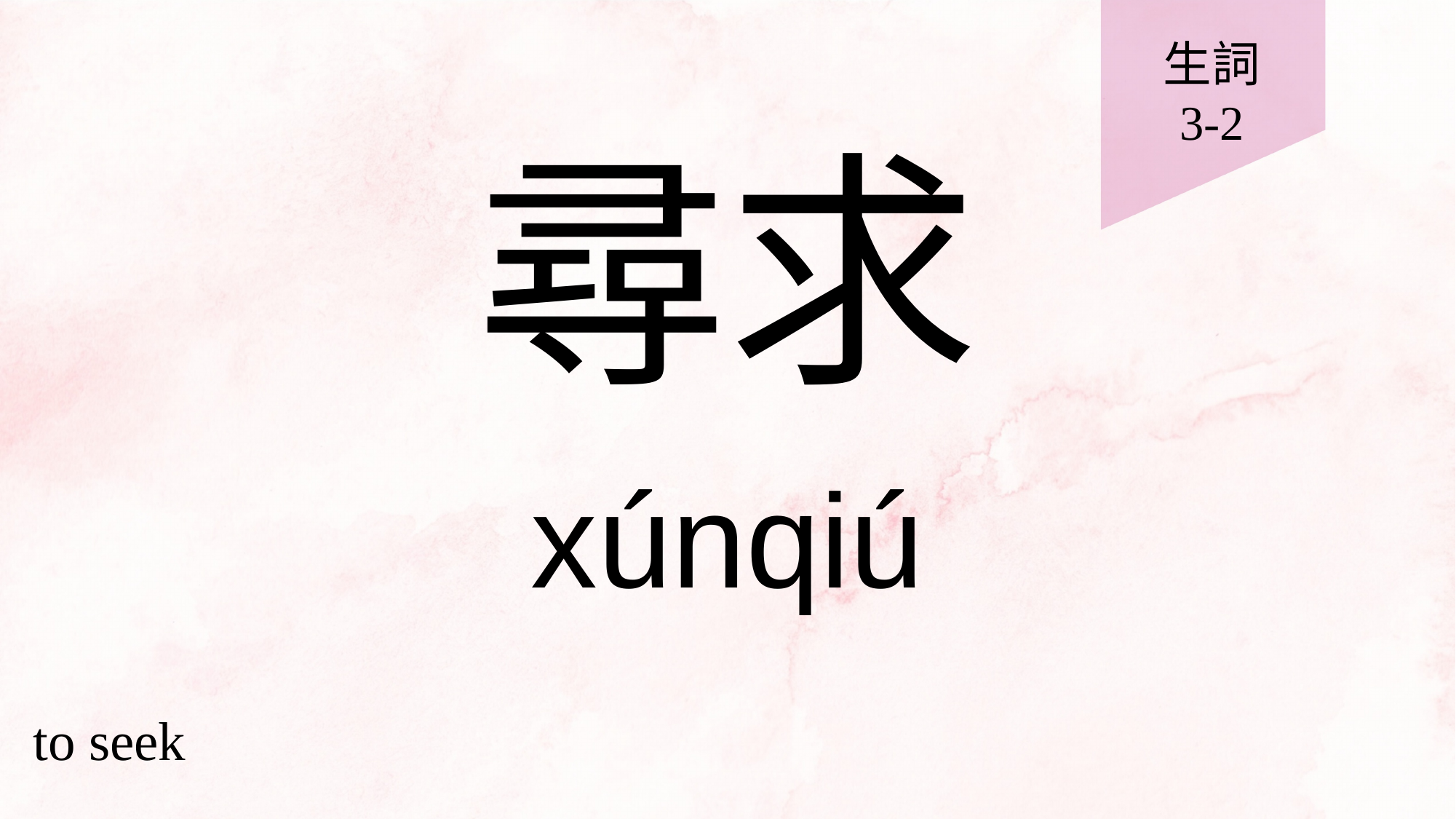

生詞
3-2
# 尋求
xúnqiú
to seek